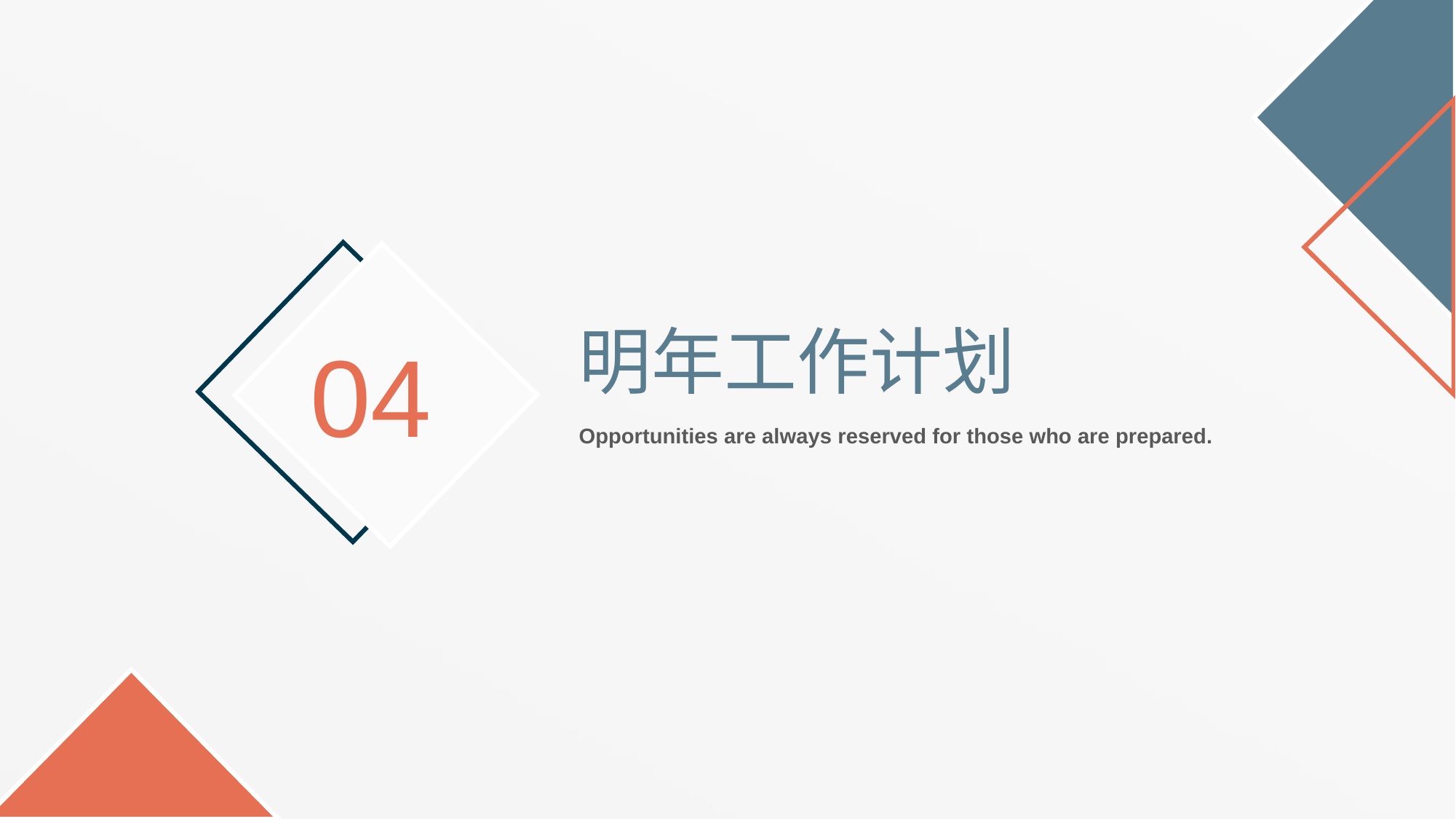

明年工作计划
04
Opportunities are always reserved for those who are prepared.